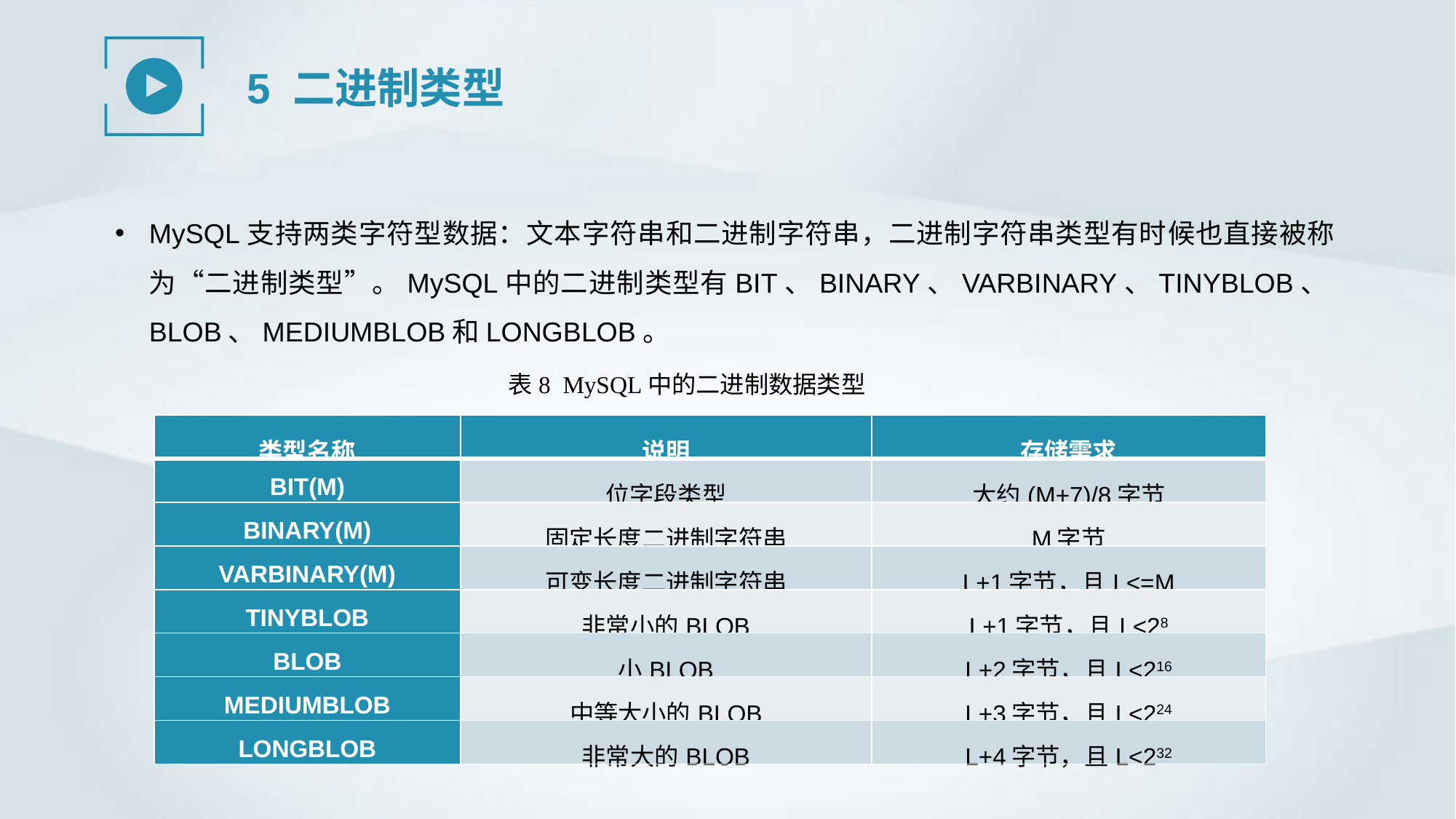

5 二进制类型
MySQL支持两类字符型数据：文本字符串和二进制字符串，二进制字符串类型有时候也直接被称为“二进制类型”。MySQL中的二进制类型有BIT、BINARY、VARBINARY、TINYBLOB、BLOB、MEDIUMBLOB和LONGBLOB。
表8  MySQL中的二进制数据类型
| 类型名称 | 说明 | 存储需求 |
| --- | --- | --- |
| BIT(M) | 位字段类型 | 大约(M+7)/8字节 |
| BINARY(M) | 固定长度二进制字符串 | M字节 |
| VARBINARY(M) | 可变长度二进制字符串 | L+1字节，且L<=M |
| TINYBLOB | 非常小的BLOB | L+1字节，且L<28 |
| BLOB | 小BLOB | L+2字节，且L<216 |
| MEDIUMBLOB | 中等大小的BLOB | L+3字节，且L<224 |
| LONGBLOB | 非常大的BLOB | L+4字节，且L<232 |